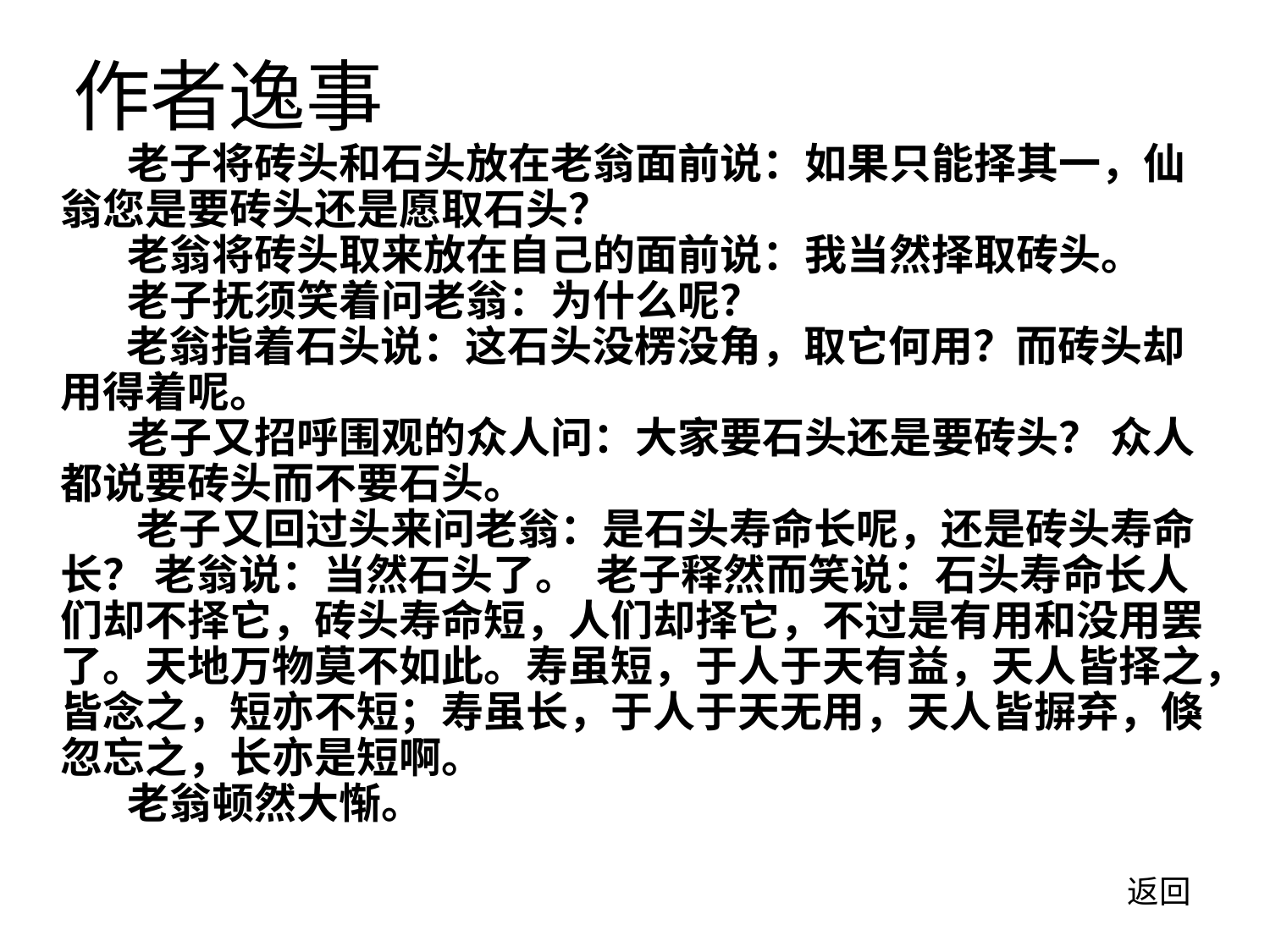

# 作者逸事
           老子将砖头和石头放在老翁面前说：如果只能择其一，仙翁您是要砖头还是愿取石头？
           老翁将砖头取来放在自己的面前说：我当然择取砖头。
           老子抚须笑着问老翁：为什么呢？
       老翁指着石头说：这石头没楞没角，取它何用？而砖头却用得着呢。
           老子又招呼围观的众人问：大家要石头还是要砖头？ 众人都说要砖头而不要石头。
            老子又回过头来问老翁：是石头寿命长呢，还是砖头寿命长？ 老翁说：当然石头了。  老子释然而笑说：石头寿命长人们却不择它，砖头寿命短，人们却择它，不过是有用和没用罢了。天地万物莫不如此。寿虽短，于人于天有益，天人皆择之，皆念之，短亦不短；寿虽长，于人于天无用，天人皆摒弃，倏忽忘之，长亦是短啊。
           老翁顿然大惭。
返回